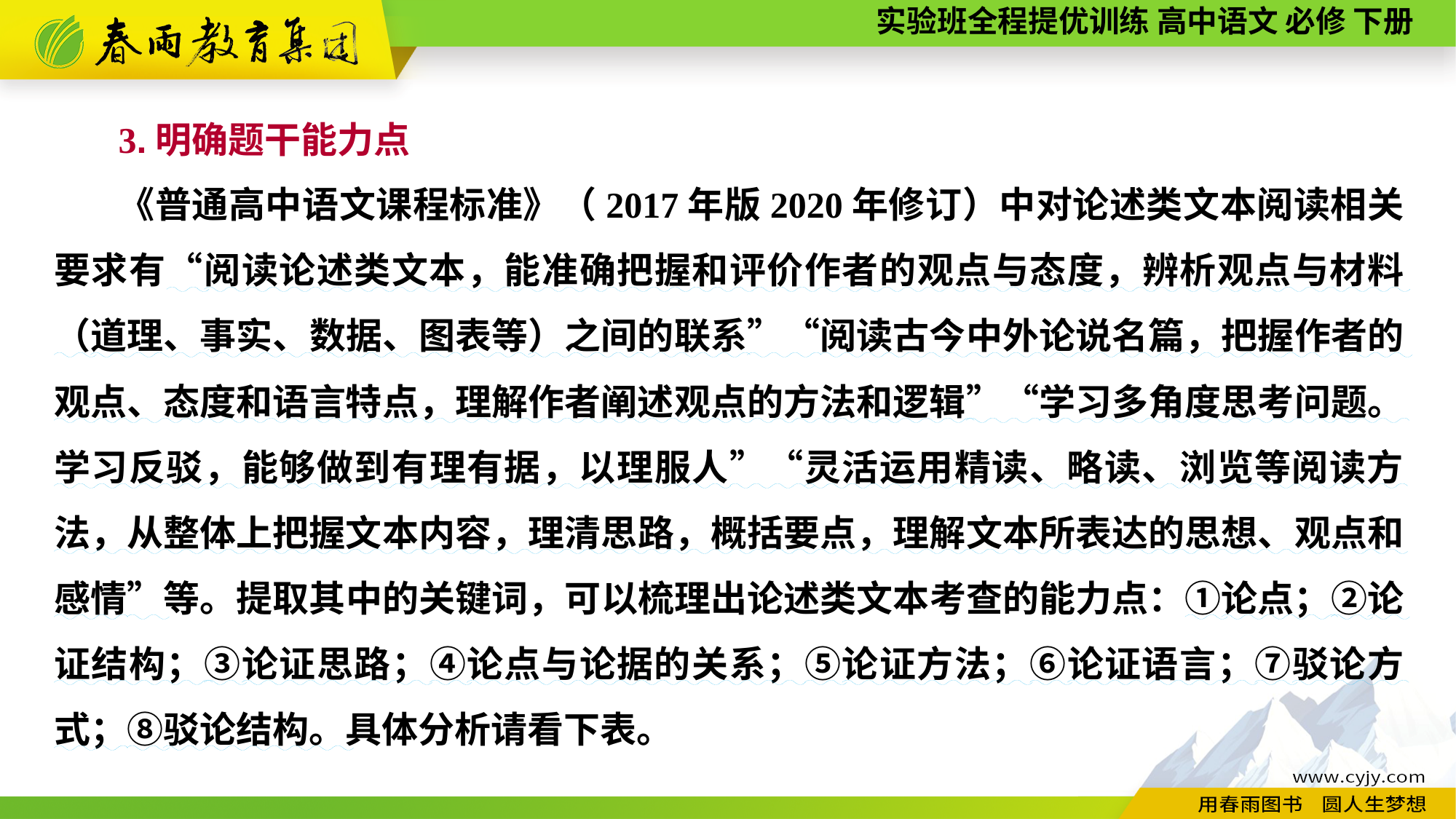

3.明确题干能力点
《普通高中语文课程标准》（2017年版2020年修订）中对论述类文本阅读相关要求有“阅读论述类文本，能准确把握和评价作者的观点与态度，辨析观点与材料（道理、事实、数据、图表等）之间的联系”“阅读古今中外论说名篇，把握作者的观点、态度和语言特点，理解作者阐述观点的方法和逻辑”“学习多角度思考问题。学习反驳，能够做到有理有据，以理服人”“灵活运用精读、略读、浏览等阅读方法，从整体上把握文本内容，理清思路，概括要点，理解文本所表达的思想、观点和感情”等。提取其中的关键词，可以梳理出论述类文本考查的能力点：①论点；②论证结构；③论证思路；④论点与论据的关系；⑤论证方法；⑥论证语言；⑦驳论方式；⑧驳论结构。具体分析请看下表。